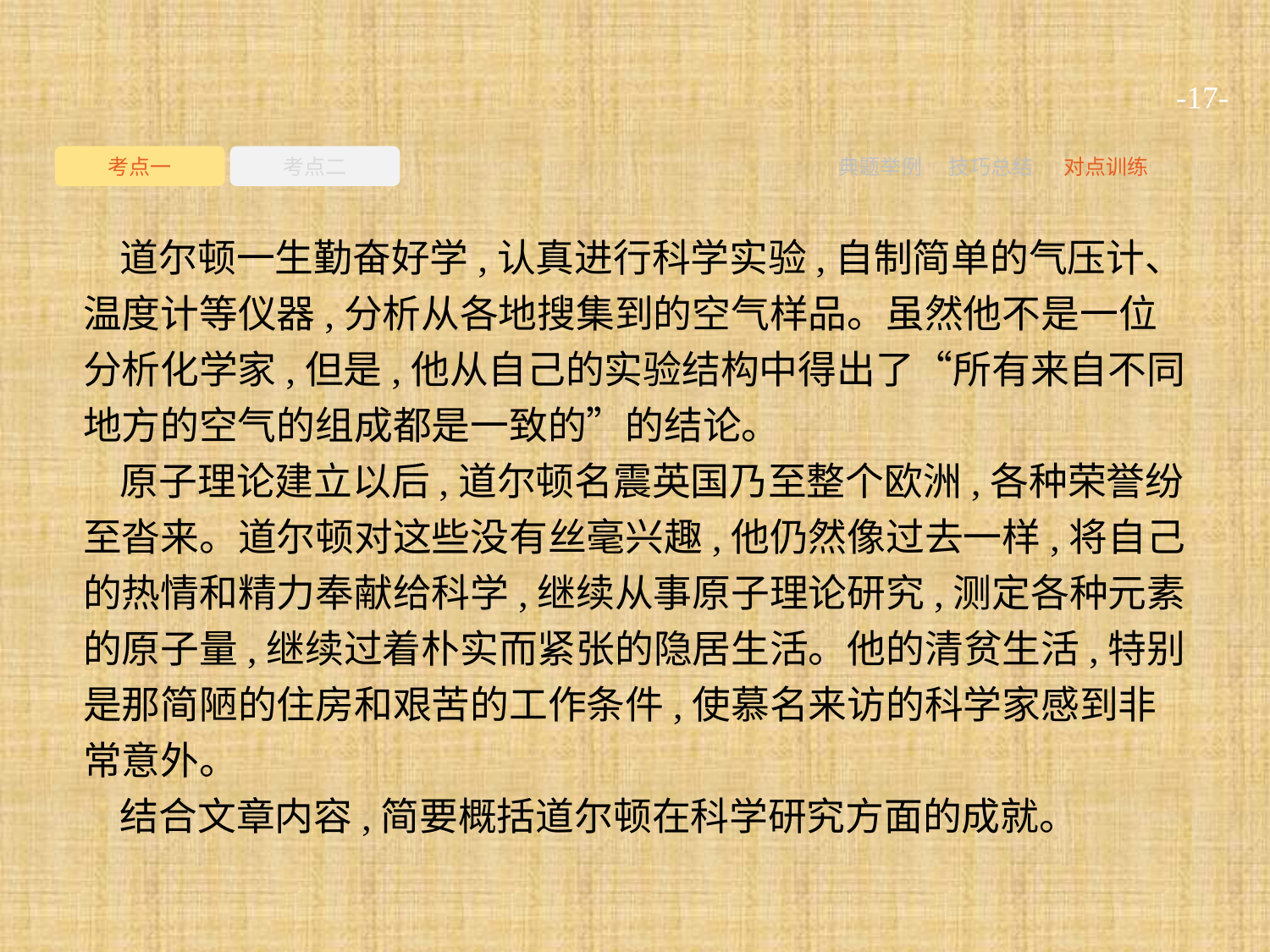

-17-
考点一
考点二
典题举例
技巧总结
对点训练
道尔顿一生勤奋好学,认真进行科学实验,自制简单的气压计、温度计等仪器,分析从各地搜集到的空气样品。虽然他不是一位分析化学家,但是,他从自己的实验结构中得出了“所有来自不同地方的空气的组成都是一致的”的结论。
原子理论建立以后,道尔顿名震英国乃至整个欧洲,各种荣誉纷至沓来。道尔顿对这些没有丝毫兴趣,他仍然像过去一样,将自己的热情和精力奉献给科学,继续从事原子理论研究,测定各种元素的原子量,继续过着朴实而紧张的隐居生活。他的清贫生活,特别是那简陋的住房和艰苦的工作条件,使慕名来访的科学家感到非常意外。
结合文章内容,简要概括道尔顿在科学研究方面的成就。